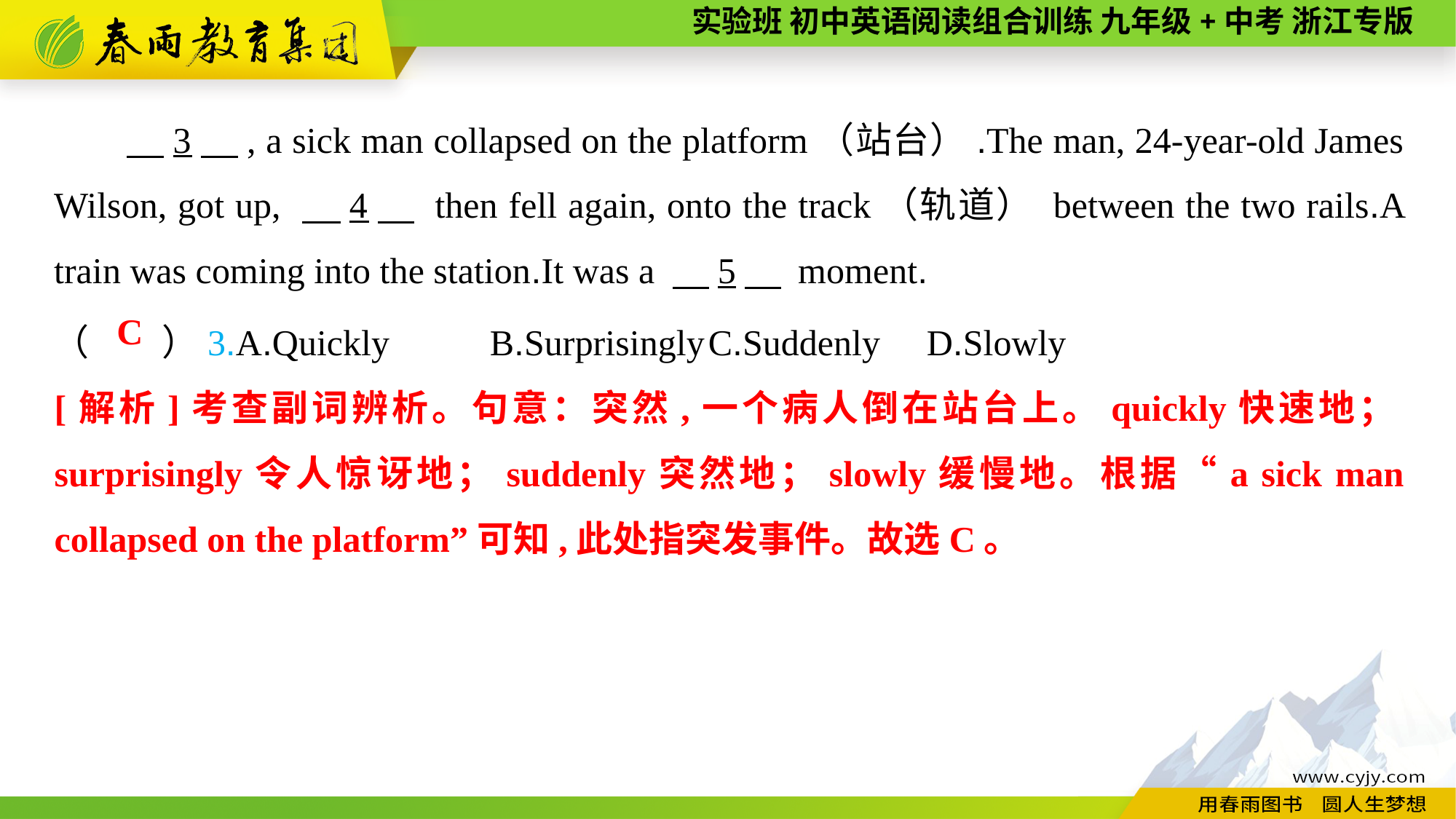

3　, a sick man collapsed on the platform（站台）.The man, 24-year-old James Wilson, got up, 　4　 then fell again, onto the track（轨道） between the two rails.A train was coming into the station.It was a 　5　 moment.
（　　）3.A.Quickly	B.Surprisingly	C.Suddenly	D.Slowly
C
[解析]考查副词辨析。句意：突然,一个病人倒在站台上。quickly快速地；surprisingly令人惊讶地；suddenly突然地；slowly缓慢地。根据“a sick man collapsed on the platform”可知,此处指突发事件。故选C。